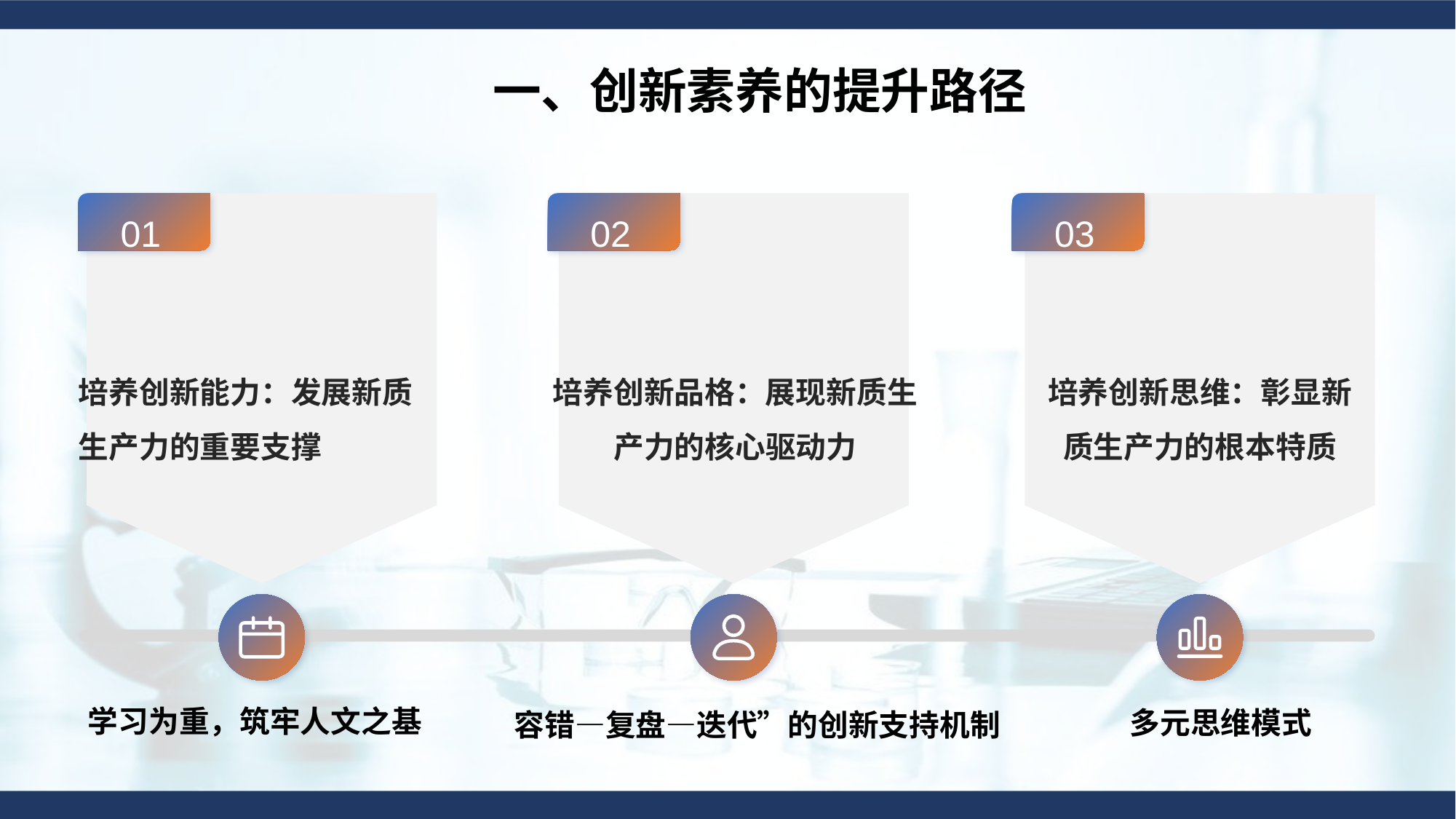

一、创新素养的提升路径
01
02
03

培养创新能力：发展新质生产力的重要支撑
培养创新品格：展现新质生产力的核心驱动力
培养创新思维：彰显新质生产力的根本特质

学习为重，筑牢人文之基
多元思维模式
容错—复盘—迭代”的创新支持机制